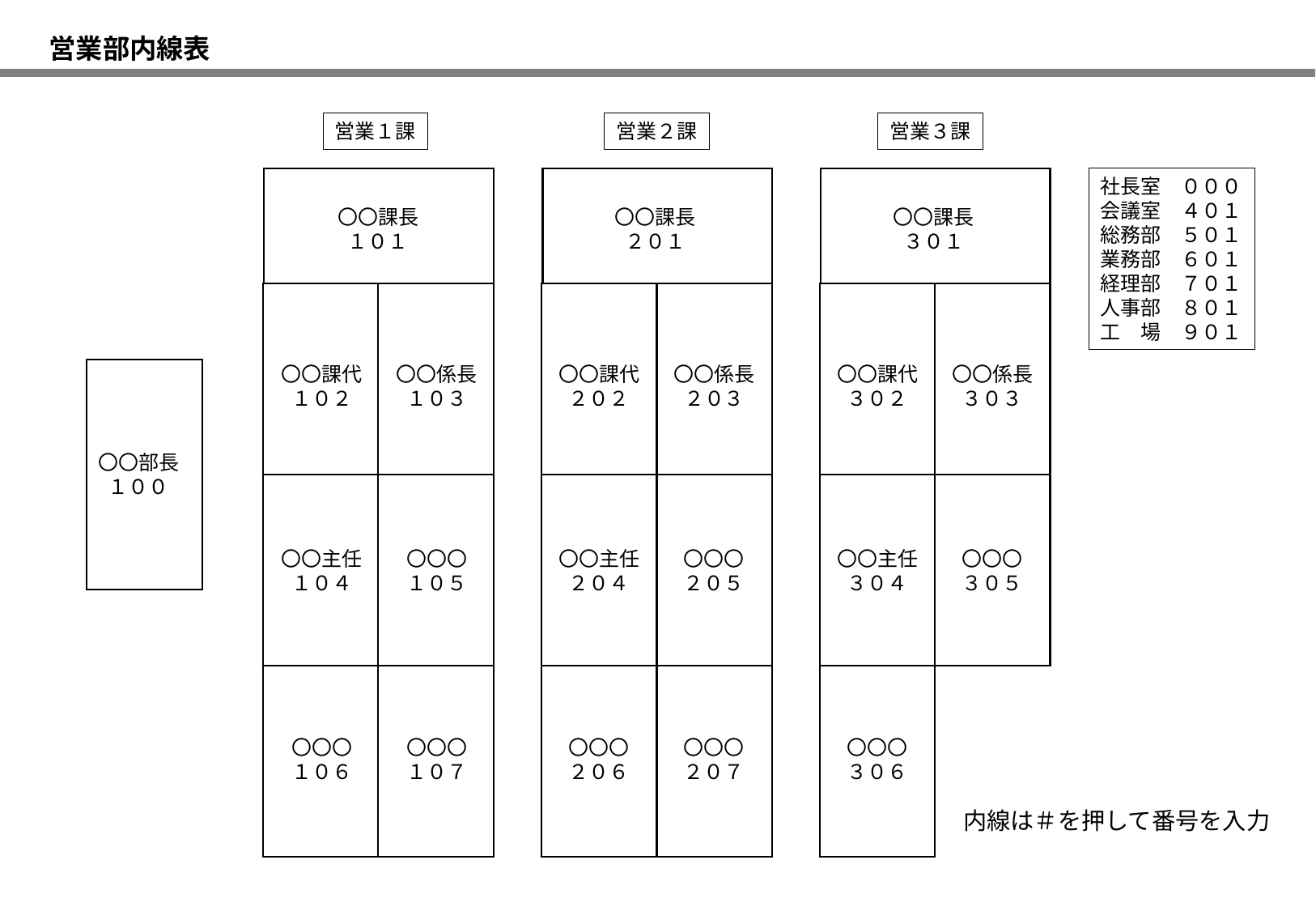

営業部内線表
営業１課
営業２課
営業３課
社長室　０００
会議室　４０１
総務部　５０１
業務部　６０１
経理部　７０１
人事部　８０１
工　場　９０１

〇〇課長
１０１
〇〇課長
２０１
〇〇課長
３０１

〇〇課代
１０２
〇〇係長
１０３
〇〇課代
２０２
〇〇係長
２０３
〇〇課代
３０２
〇〇係長
３０３

〇〇部長
１００

〇〇主任
１０４
〇〇〇
１０５
〇〇主任
２０４
〇〇〇
２０５
〇〇主任
３０４
〇〇〇
３０５

〇〇〇
１０６
〇〇〇
１０７
〇〇〇
２０６
〇〇〇
２０７
〇〇〇
３０６
内線は＃を押して番号を入力